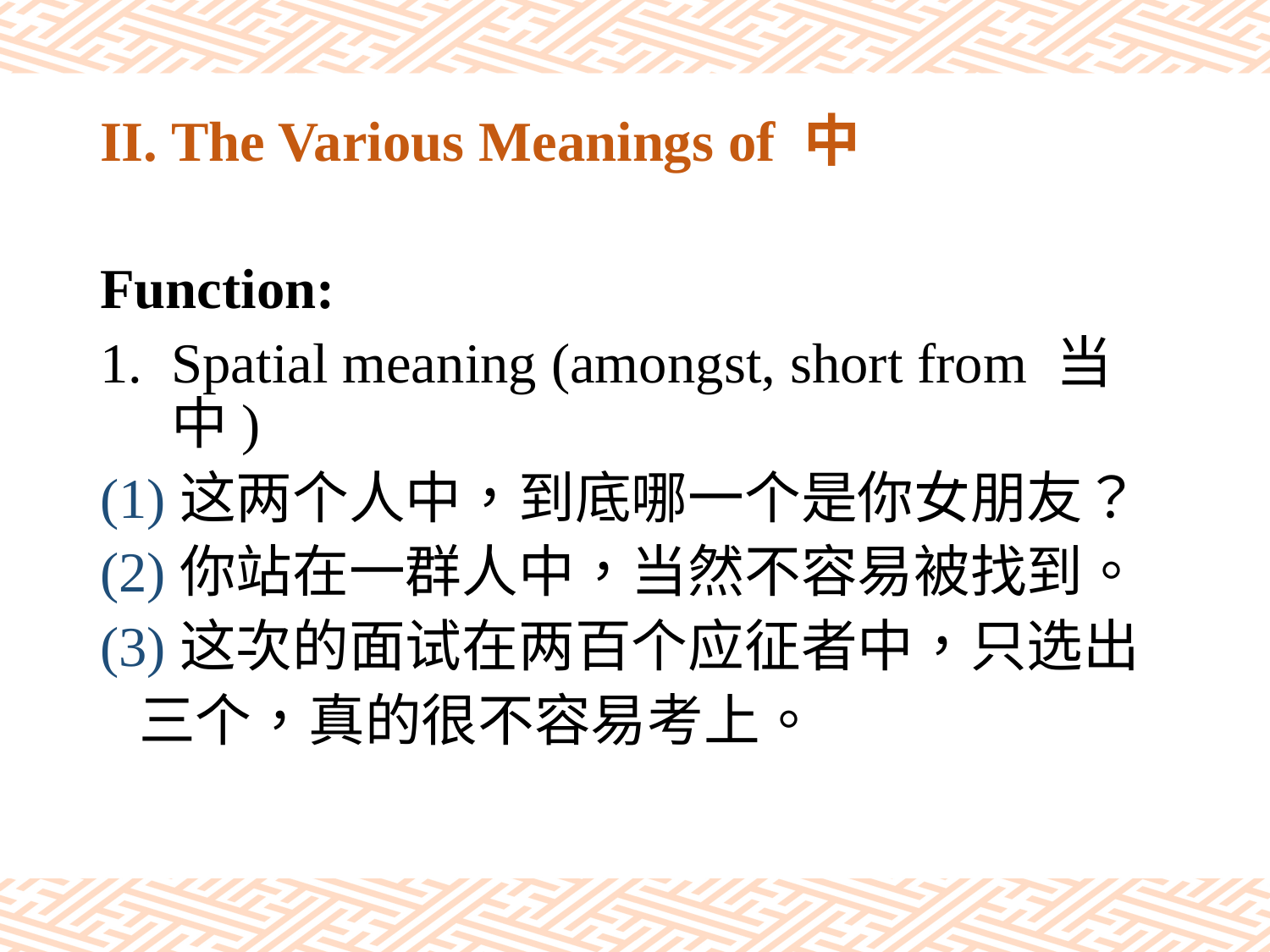

# II. The Various Meanings of 中
Function:
Spatial meaning (amongst, short from 当中)
(1)这两个人中，到底哪一个是你女朋友？
(2)你站在一群人中，当然不容易被找到。
(3)这次的面试在两百个应征者中，只选出
  三个，真的很不容易考上。